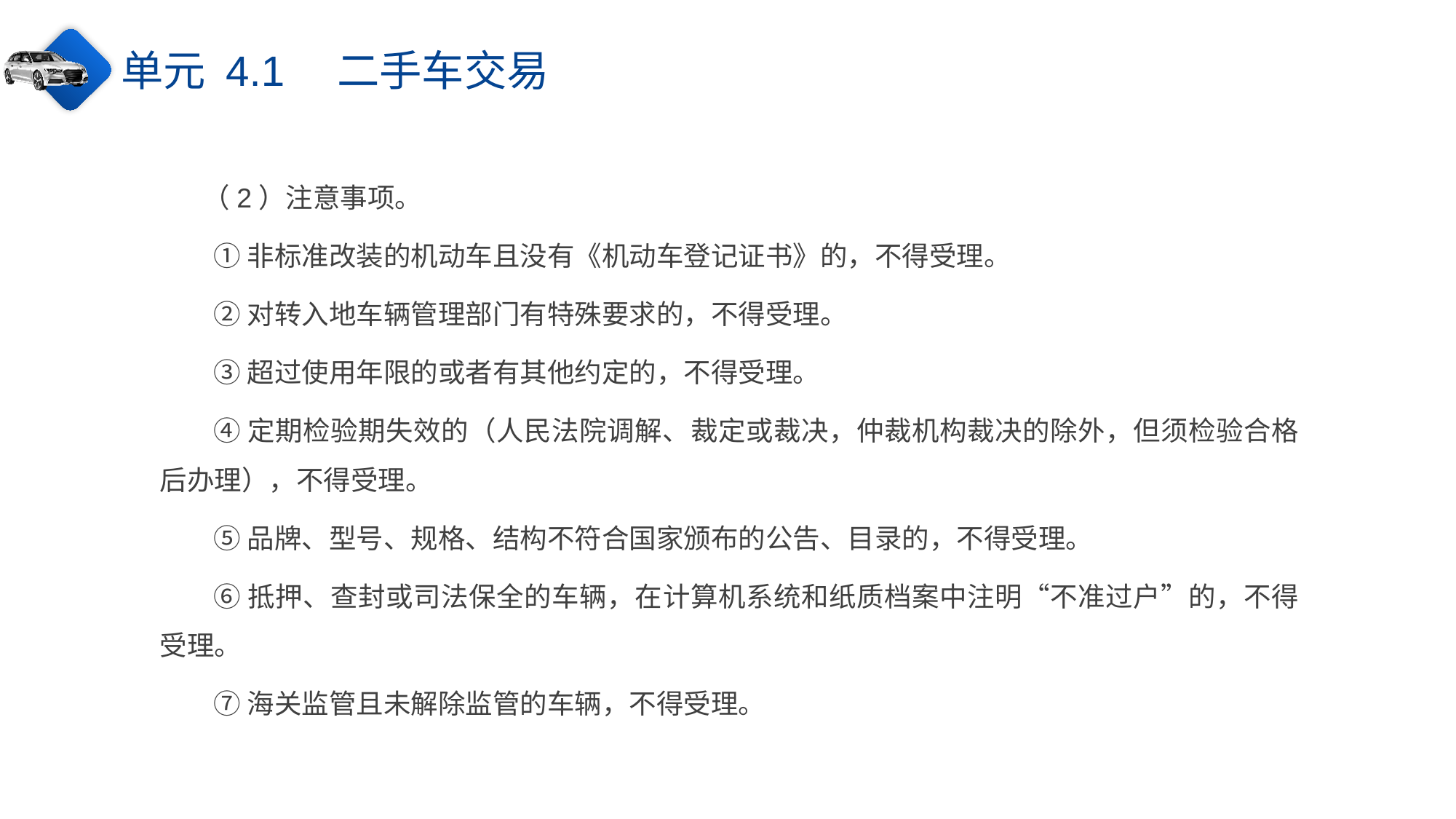

单元 4.1　二手车交易
（2）注意事项。
①非标准改装的机动车且没有《机动车登记证书》的，不得受理。
②对转入地车辆管理部门有特殊要求的，不得受理。
③超过使用年限的或者有其他约定的，不得受理。
④定期检验期失效的（人民法院调解、裁定或裁决，仲裁机构裁决的除外，但须检验合格后办理），不得受理。
⑤品牌、型号、规格、结构不符合国家颁布的公告、目录的，不得受理。
⑥抵押、查封或司法保全的车辆，在计算机系统和纸质档案中注明“不准过户”的，不得受理。
⑦海关监管且未解除监管的车辆，不得受理。